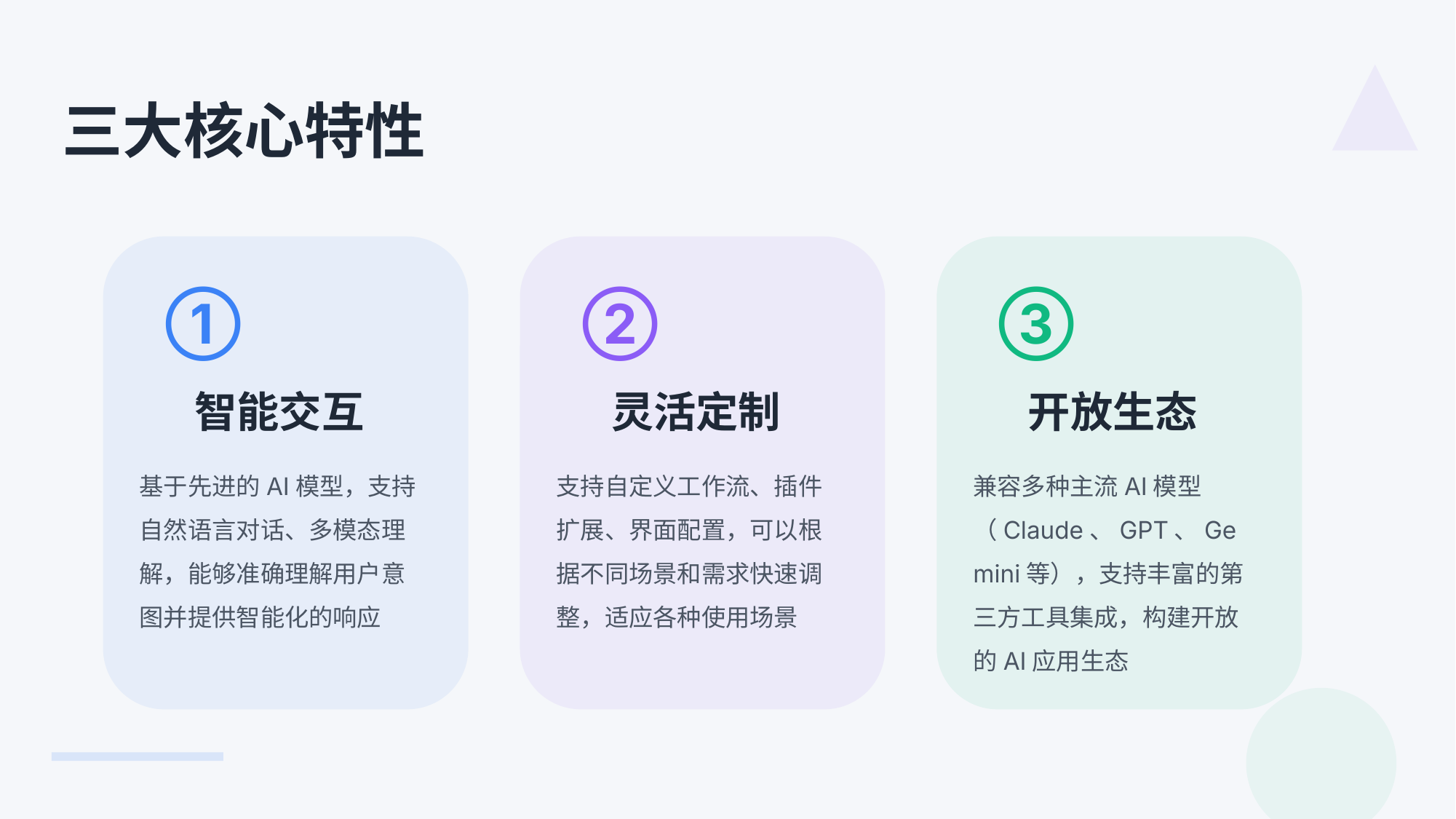

AionUI
让AI触手可及

三大核心特性
人人都能使用的AI交互平台

①
②
③

智能交互
灵活定制
开放生态

基于先进的AI模型，支持自然语言对话、多模态理解，能够准确理解用户意图并提供智能化的响应
支持自定义工作流、插件扩展、界面配置，可以根据不同场景和需求快速调整，适应各种使用场景
兼容多种主流AI模型（Claude、GPT、Gemini等），支持丰富的第三方工具集成，构建开放的AI应用生态